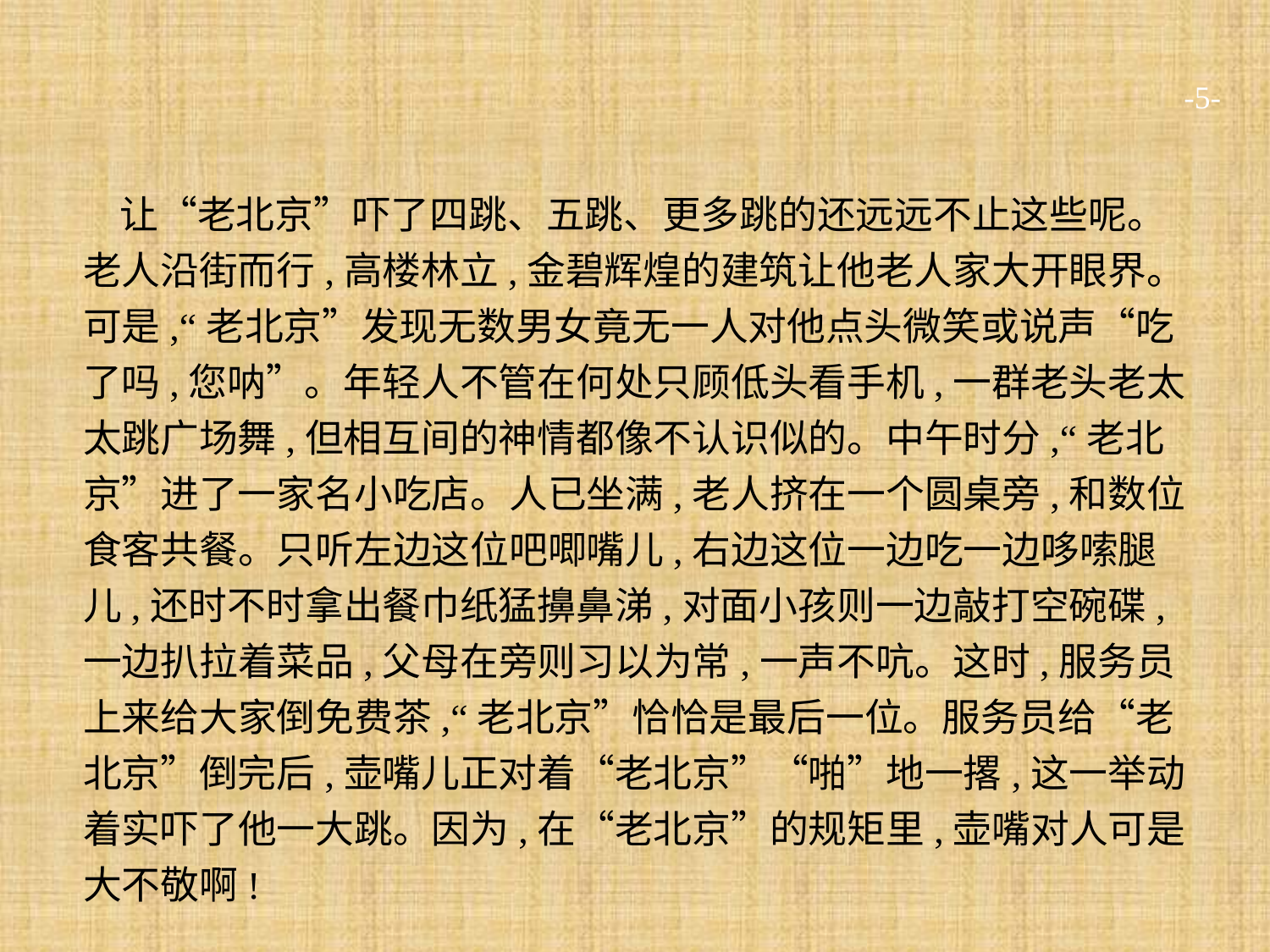

-5-
让“老北京”吓了四跳、五跳、更多跳的还远远不止这些呢。老人沿街而行,高楼林立,金碧辉煌的建筑让他老人家大开眼界。可是,“老北京”发现无数男女竟无一人对他点头微笑或说声“吃了吗,您呐”。年轻人不管在何处只顾低头看手机,一群老头老太太跳广场舞,但相互间的神情都像不认识似的。中午时分,“老北京”进了一家名小吃店。人已坐满,老人挤在一个圆桌旁,和数位食客共餐。只听左边这位吧唧嘴儿,右边这位一边吃一边哆嗦腿儿,还时不时拿出餐巾纸猛擤鼻涕,对面小孩则一边敲打空碗碟,一边扒拉着菜品,父母在旁则习以为常,一声不吭。这时,服务员上来给大家倒免费茶,“老北京”恰恰是最后一位。服务员给“老北京”倒完后,壶嘴儿正对着“老北京”“啪”地一撂,这一举动着实吓了他一大跳。因为,在“老北京”的规矩里,壶嘴对人可是大不敬啊!